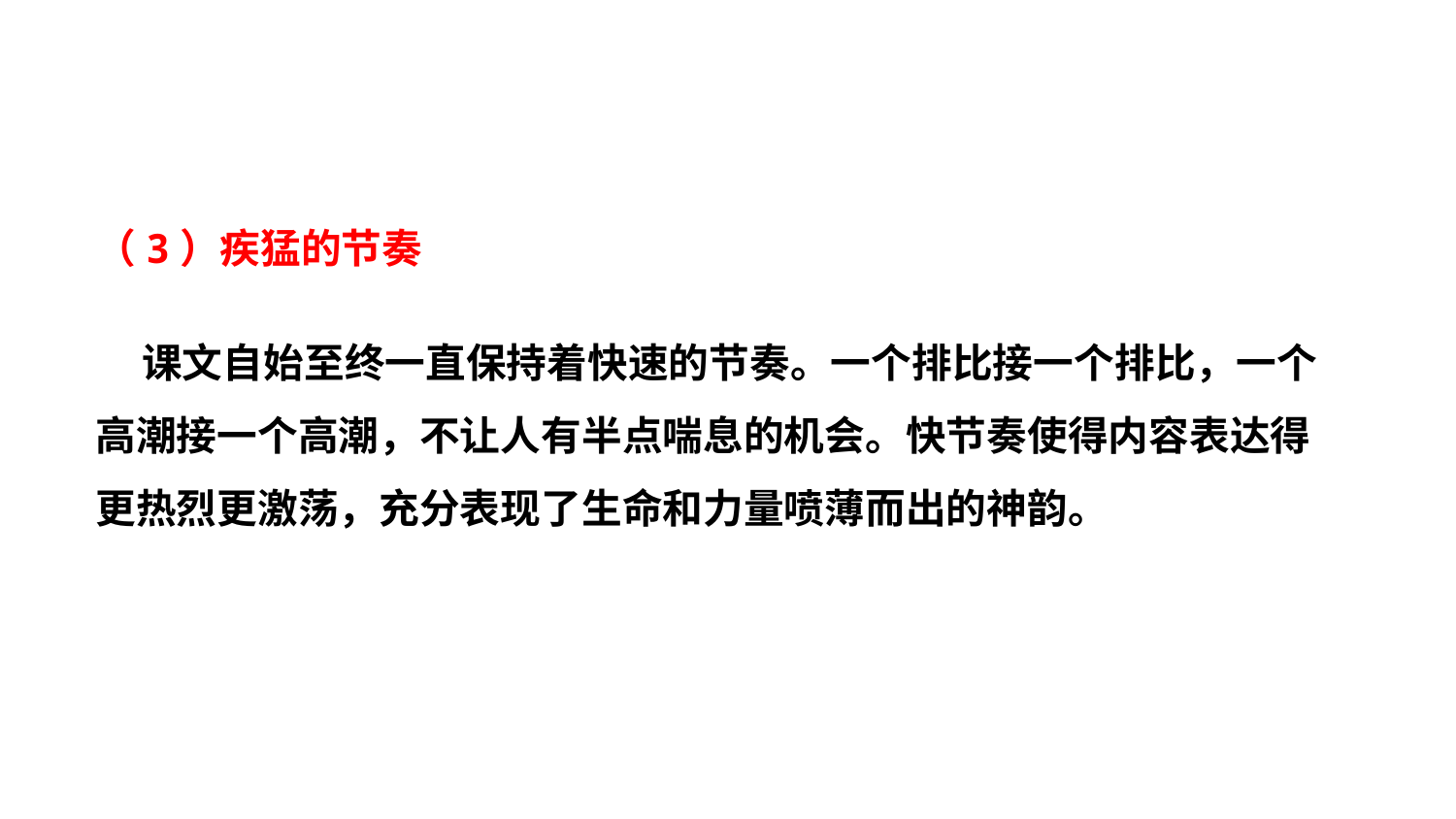

（3）疾猛的节奏
    课文自始至终一直保持着快速的节奏。一个排比接一个排比，一个高潮接一个高潮，不让人有半点喘息的机会。快节奏使得内容表达得更热烈更激荡，充分表现了生命和力量喷薄而出的神韵。